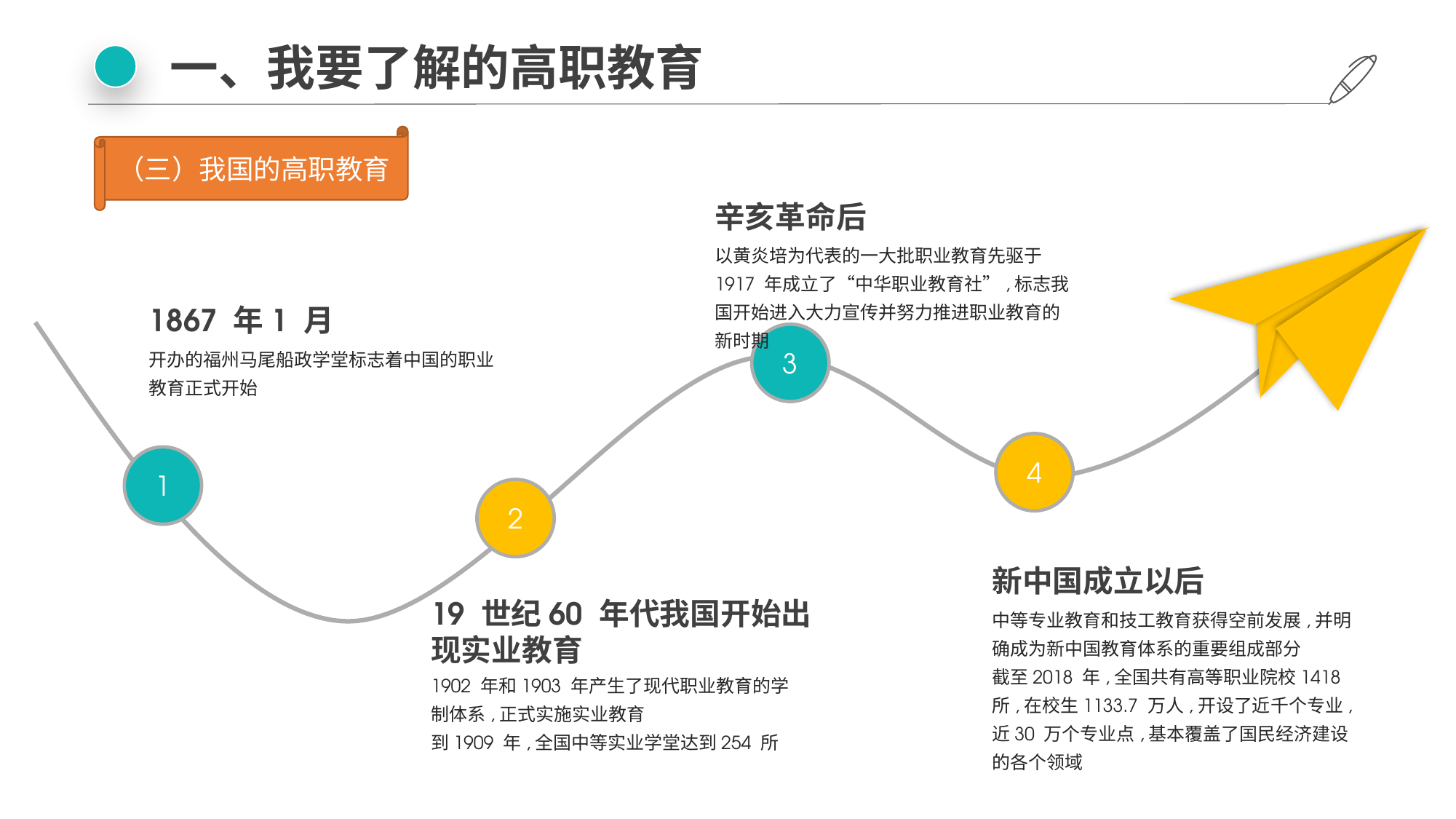

一、我要了解的高职教育

（三）我国的高职教育
辛亥革命后
以黄炎培为代表的一大批职业教育先驱于1917 年成立了“中华职业教育社”,标志我国开始进入大力宣传并努力推进职业教育的新时期

1867 年1 月
开办的福州马尾船政学堂标志着中国的职业教育正式开始
3
4
1
2
新中国成立以后
中等专业教育和技工教育获得空前发展,并明确成为新中国教育体系的重要组成部分
截至2018 年,全国共有高等职业院校1418 所,在校生1133.7 万人,开设了近千个专业,近30 万个专业点,基本覆盖了国民经济建设的各个领域
19 世纪60 年代我国开始出现实业教育
1902 年和1903 年产生了现代职业教育的学制体系,正式实施实业教育
到1909 年,全国中等实业学堂达到254 所